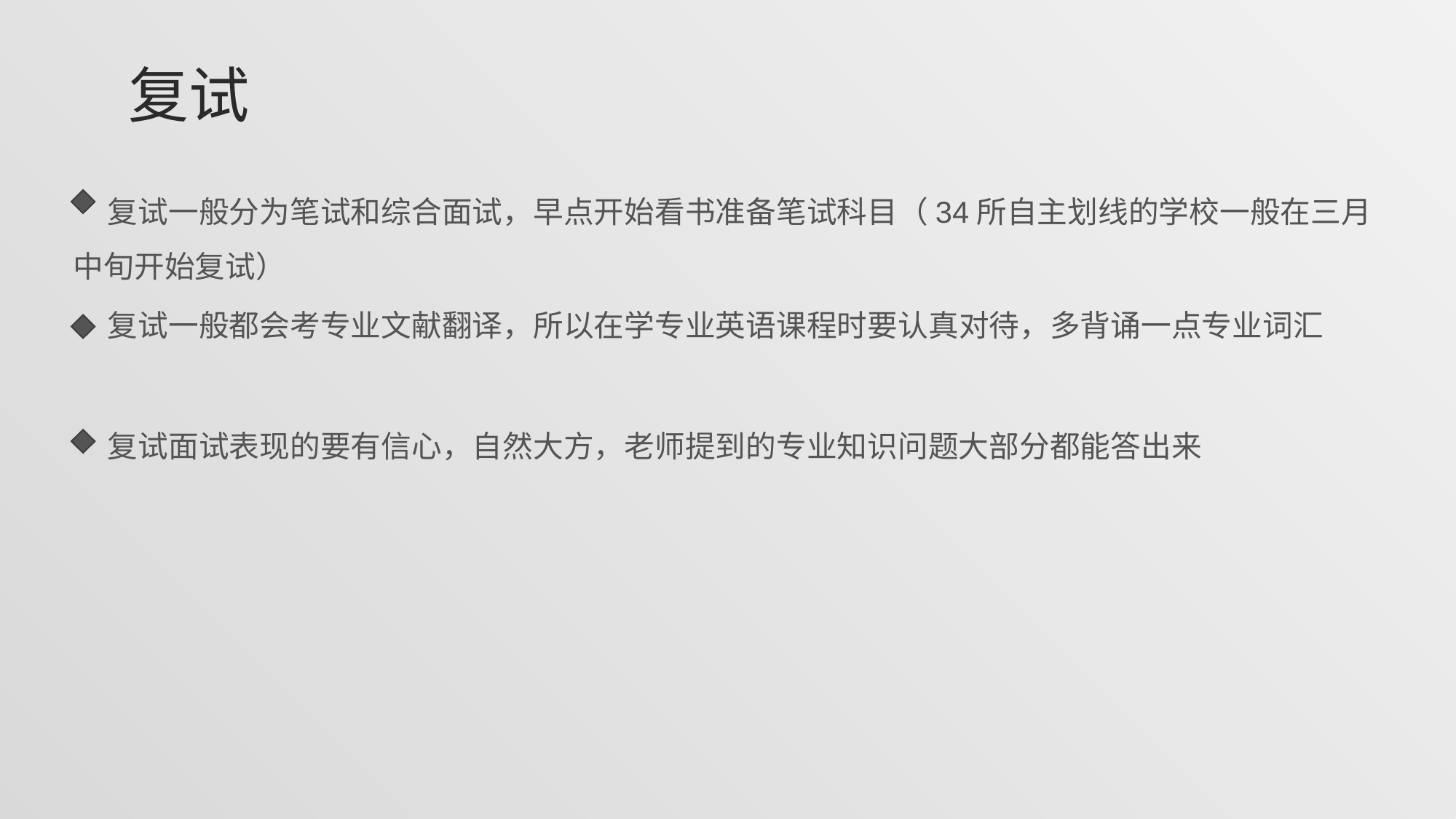

复试
    复试一般分为笔试和综合面试，早点开始看书准备笔试科目（34所自主划线的学校一般在三月中旬开始复试）
    复试一般都会考专业文献翻译，所以在学专业英语课程时要认真对待，多背诵一点专业词汇

    复试面试表现的要有信心，自然大方，老师提到的专业知识问题大部分都能答出来